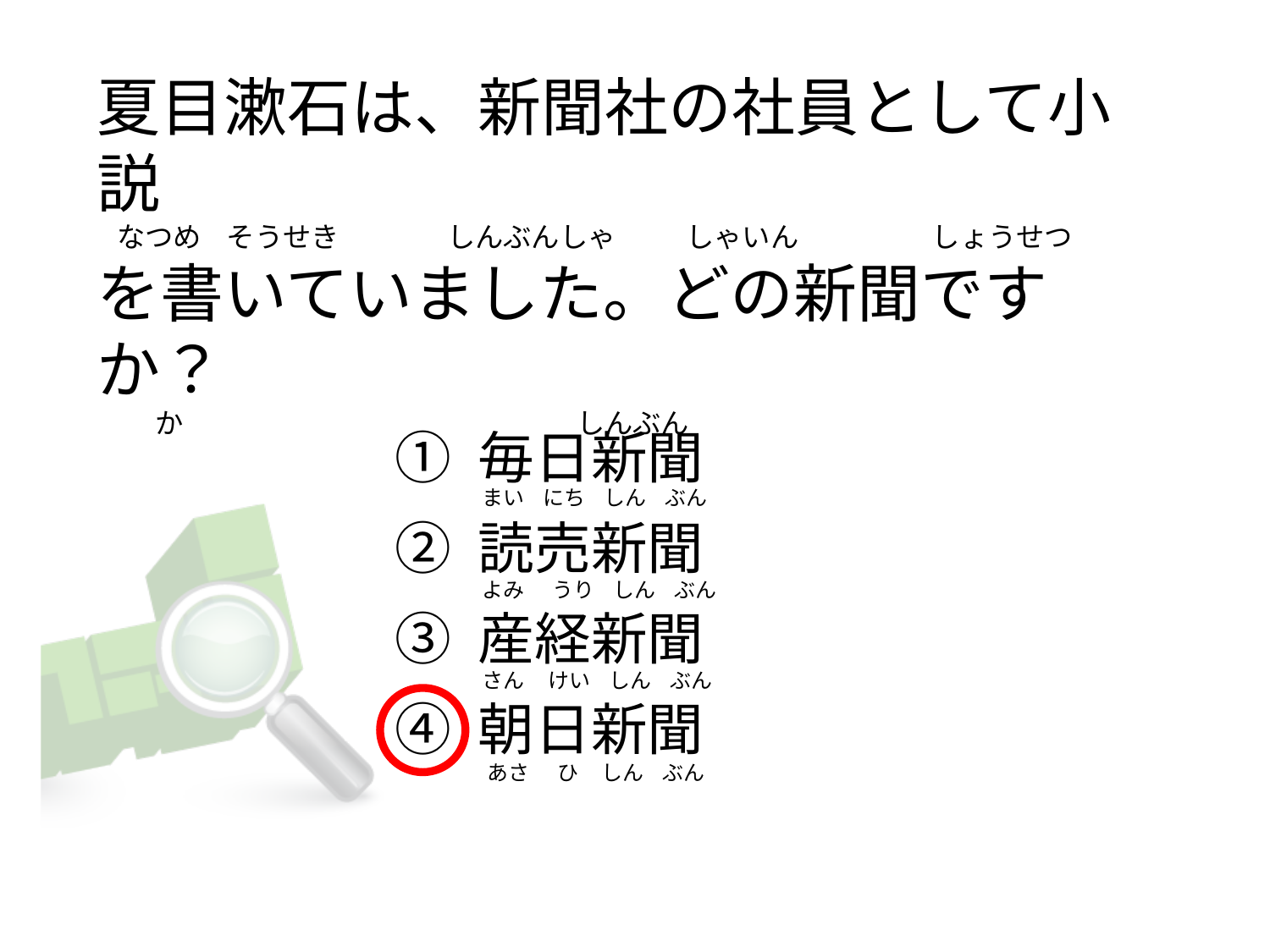

夏目漱石は、新聞社の社員として小説
  なつめ    そうせき                 しんぶんしゃ           しゃいん                     しょうせつ
を書いていました。どの新聞ですか？
        か                                                              しんぶん
① 毎日新聞
② 読売新聞
③ 産経新聞
④ 朝日新聞
 まい    にち    しん    ぶん
 よみ      うり    しん    ぶん
 さん     けい    しん    ぶん

  あさ      ひ     しん    ぶん